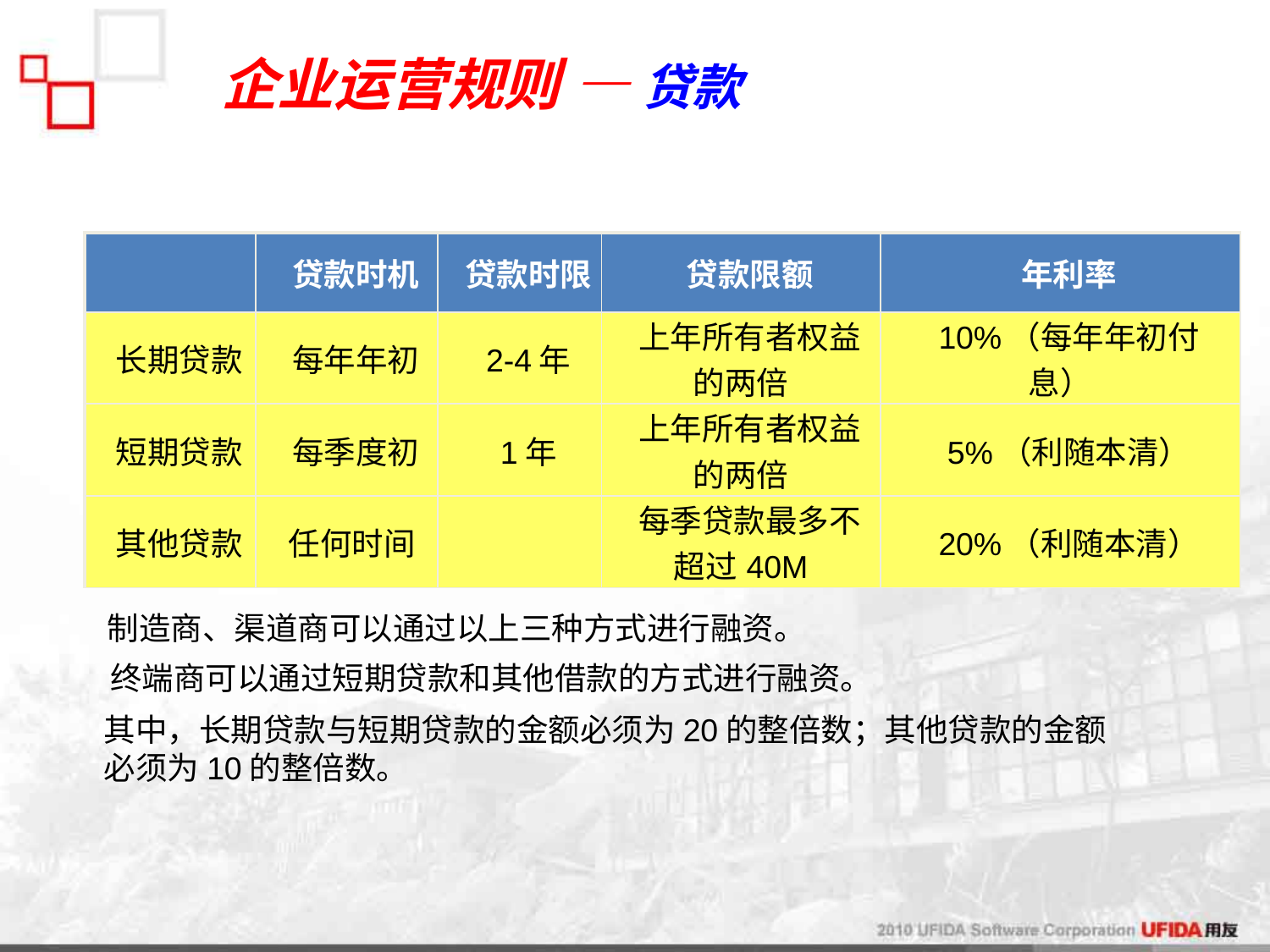

企业运营规则 — 贷款
|  | 贷款时机 | 贷款时限 | 贷款限额 | 年利率 |
| --- | --- | --- | --- | --- |
| 长期贷款 | 每年年初 | 2-4年 | 上年所有者权益的两倍 | 10%（每年年初付息） |
| 短期贷款 | 每季度初 | 1年 | 上年所有者权益的两倍 | 5%（利随本清） |
| 其他贷款 | 任何时间 |  | 每季贷款最多不超过40M | 20%（利随本清） |
制造商、渠道商可以通过以上三种方式进行融资。
终端商可以通过短期贷款和其他借款的方式进行融资。
其中，长期贷款与短期贷款的金额必须为20的整倍数；其他贷款的金额必须为10的整倍数。